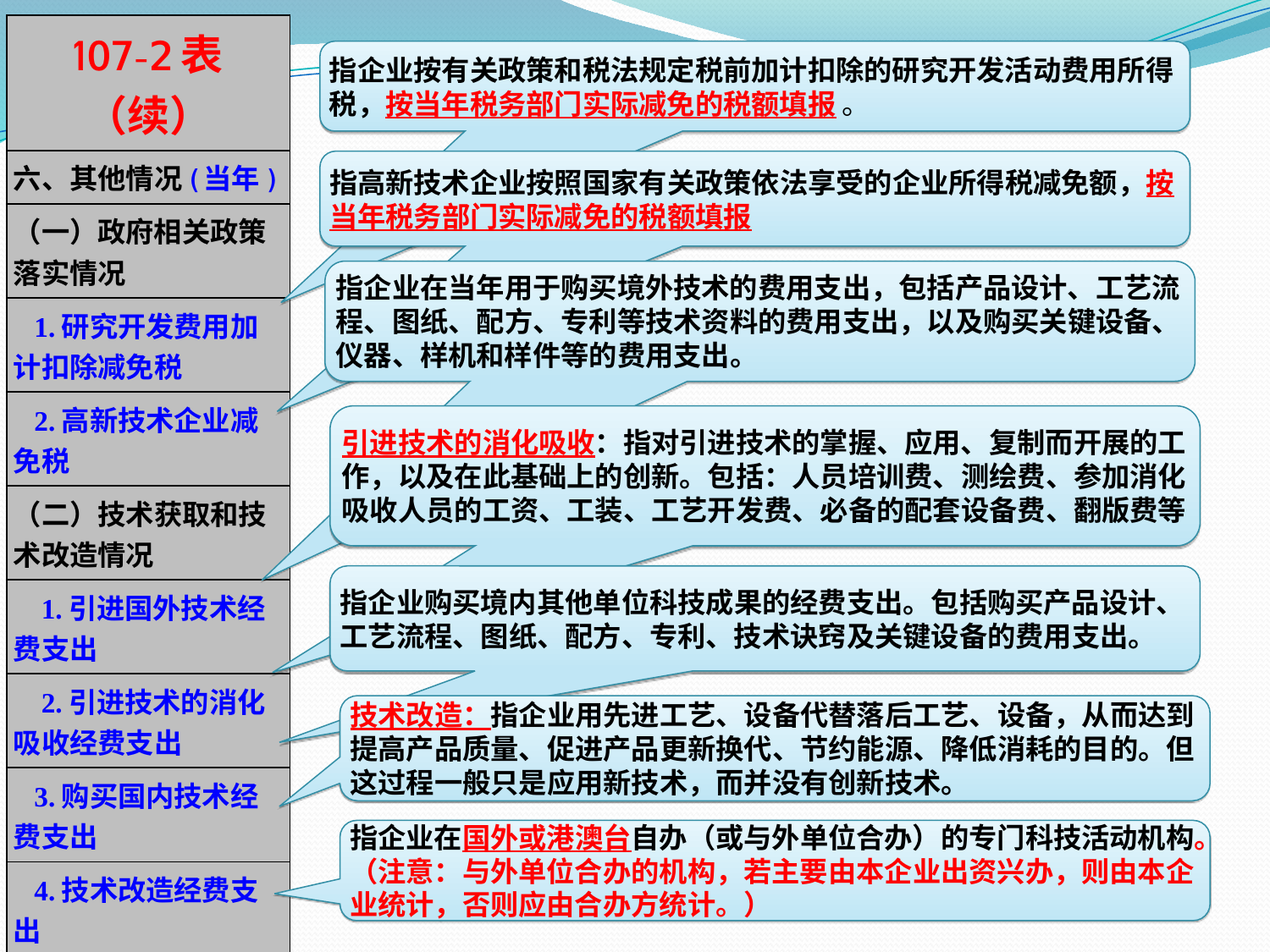

| 107-2表（续） |
| --- |
| 六、其他情况(当年) |
| （一）政府相关政策落实情况 |
| 1.研究开发费用加计扣除减免税 |
| 2.高新技术企业减免税 |
| （二）技术获取和技术改造情况 |
| 1.引进国外技术经费支出 |
| 2.引进技术的消化吸收经费支出 |
| 3.购买国内技术经费支出 |
| 4.技术改造经费支出 |
| （三）企业在境外设立的科技活动机构 |
指企业按有关政策和税法规定税前加计扣除的研究开发活动费用所得税，按当年税务部门实际减免的税额填报 。
指高新技术企业按照国家有关政策依法享受的企业所得税减免额，按当年税务部门实际减免的税额填报
指企业在当年用于购买境外技术的费用支出，包括产品设计、工艺流程、图纸、配方、专利等技术资料的费用支出，以及购买关键设备、仪器、样机和样件等的费用支出。
引进技术的消化吸收：指对引进技术的掌握、应用、复制而开展的工作，以及在此基础上的创新。包括：人员培训费、测绘费、参加消化吸收人员的工资、工装、工艺开发费、必备的配套设备费、翻版费等
指企业购买境内其他单位科技成果的经费支出。包括购买产品设计、工艺流程、图纸、配方、专利、技术诀窍及关键设备的费用支出。
技术改造：指企业用先进工艺、设备代替落后工艺、设备，从而达到提高产品质量、促进产品更新换代、节约能源、降低消耗的目的。但这过程一般只是应用新技术，而并没有创新技术。
指企业在国外或港澳台自办（或与外单位合办）的专门科技活动机构。（注意：与外单位合办的机构，若主要由本企业出资兴办，则由本企业统计，否则应由合办方统计。）
69